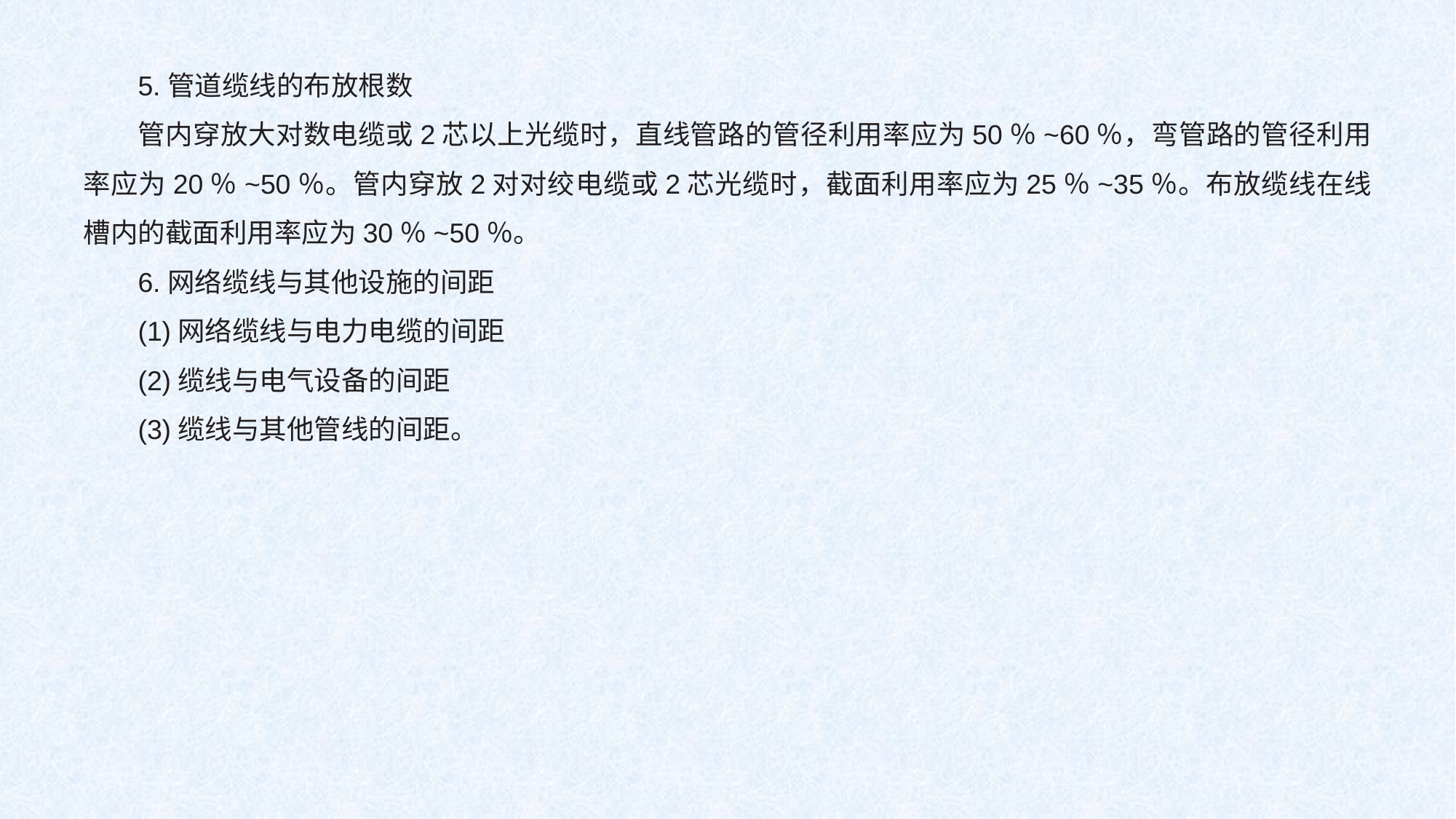

5.管道缆线的布放根数
管内穿放大对数电缆或2芯以上光缆时，直线管路的管径利用率应为50％~60％，弯管路的管径利用率应为20％~50％。管内穿放2对对绞电缆或2芯光缆时，截面利用率应为25％~35％。布放缆线在线槽内的截面利用率应为30％~50％。
6.网络缆线与其他设施的间距
(1)网络缆线与电力电缆的间距
(2)缆线与电气设备的间距
(3)缆线与其他管线的间距。